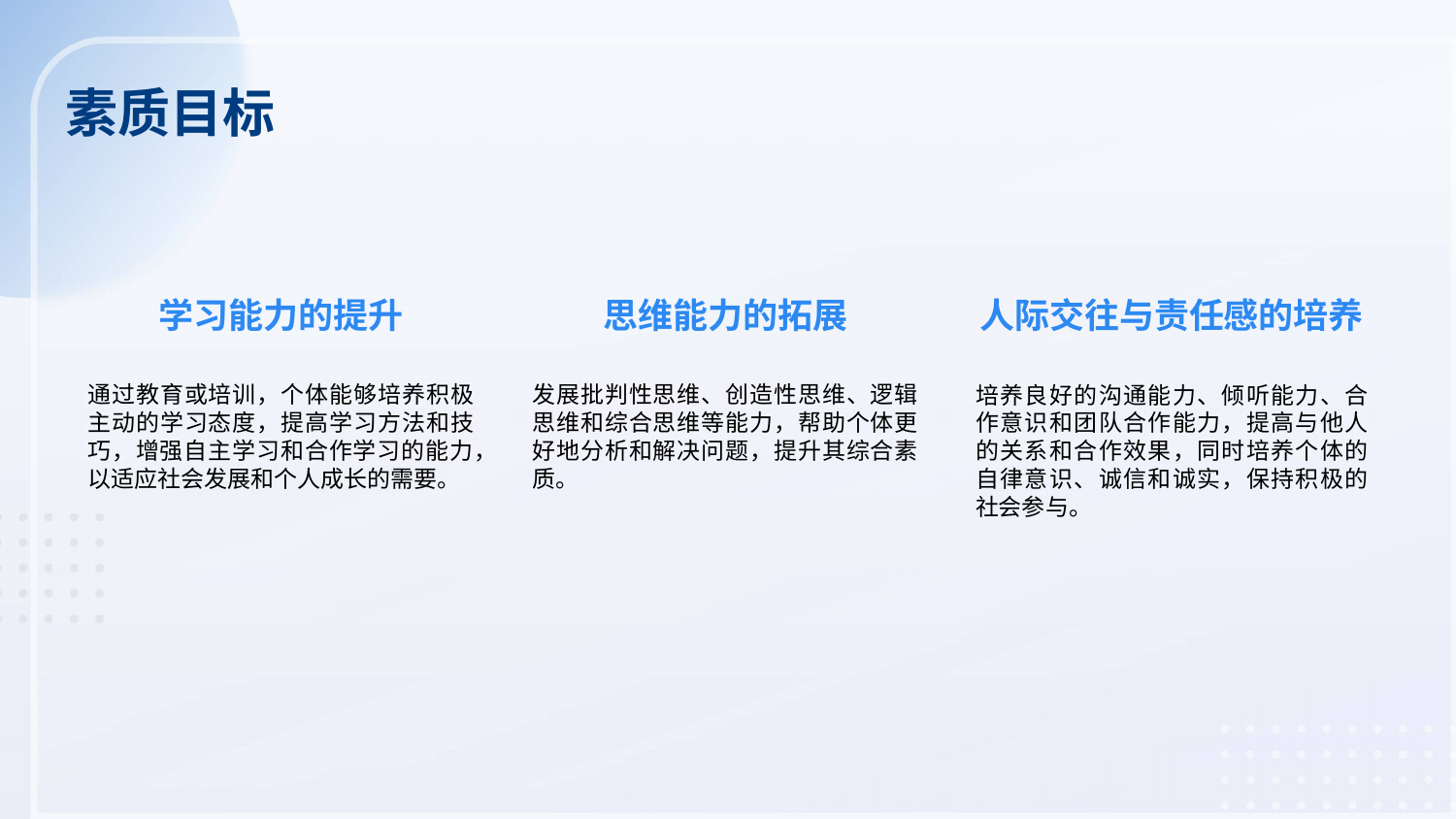

素质目标
学习能力的提升
思维能力的拓展
人际交往与责任感的培养
通过教育或培训，个体能够培养积极主动的学习态度，提高学习方法和技巧，增强自主学习和合作学习的能力，以适应社会发展和个人成长的需要。
发展批判性思维、创造性思维、逻辑思维和综合思维等能力，帮助个体更好地分析和解决问题，提升其综合素质。
培养良好的沟通能力、倾听能力、合作意识和团队合作能力，提高与他人的关系和合作效果，同时培养个体的自律意识、诚信和诚实，保持积极的社会参与。